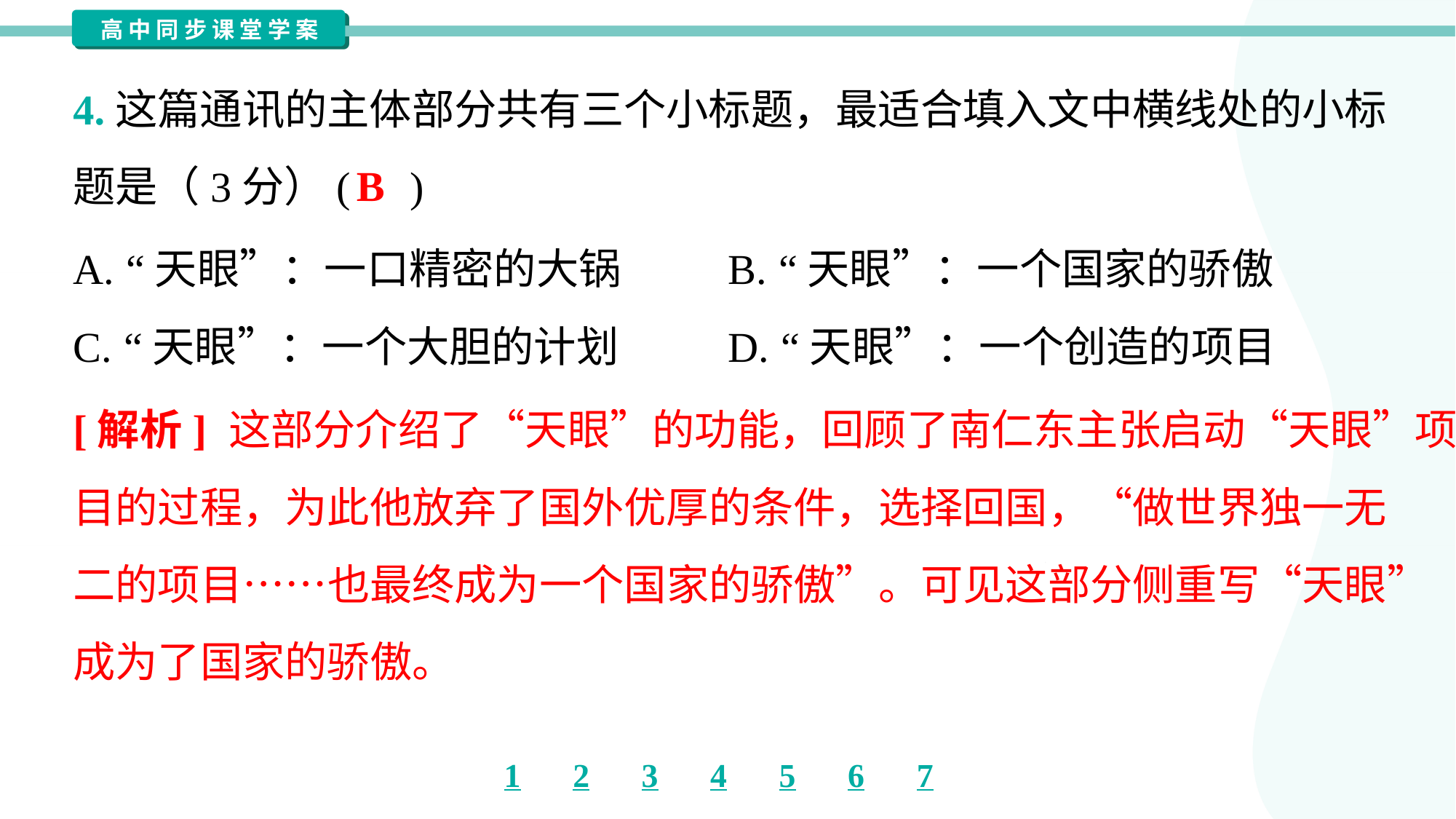

4.这篇通讯的主体部分共有三个小标题，最适合填入文中横线处的小标
题是（3分）(     )
B
A. “天眼”：一口精密的大锅	B. “天眼”：一个国家的骄傲
C. “天眼”：一个大胆的计划	D. “天眼”：一个创造的项目
[解析] 这部分介绍了“天眼”的功能，回顾了南仁东主张启动“天眼”项
目的过程，为此他放弃了国外优厚的条件，选择回国，“做世界独一无
二的项目……也最终成为一个国家的骄傲”。可见这部分侧重写“天眼”
成为了国家的骄傲。